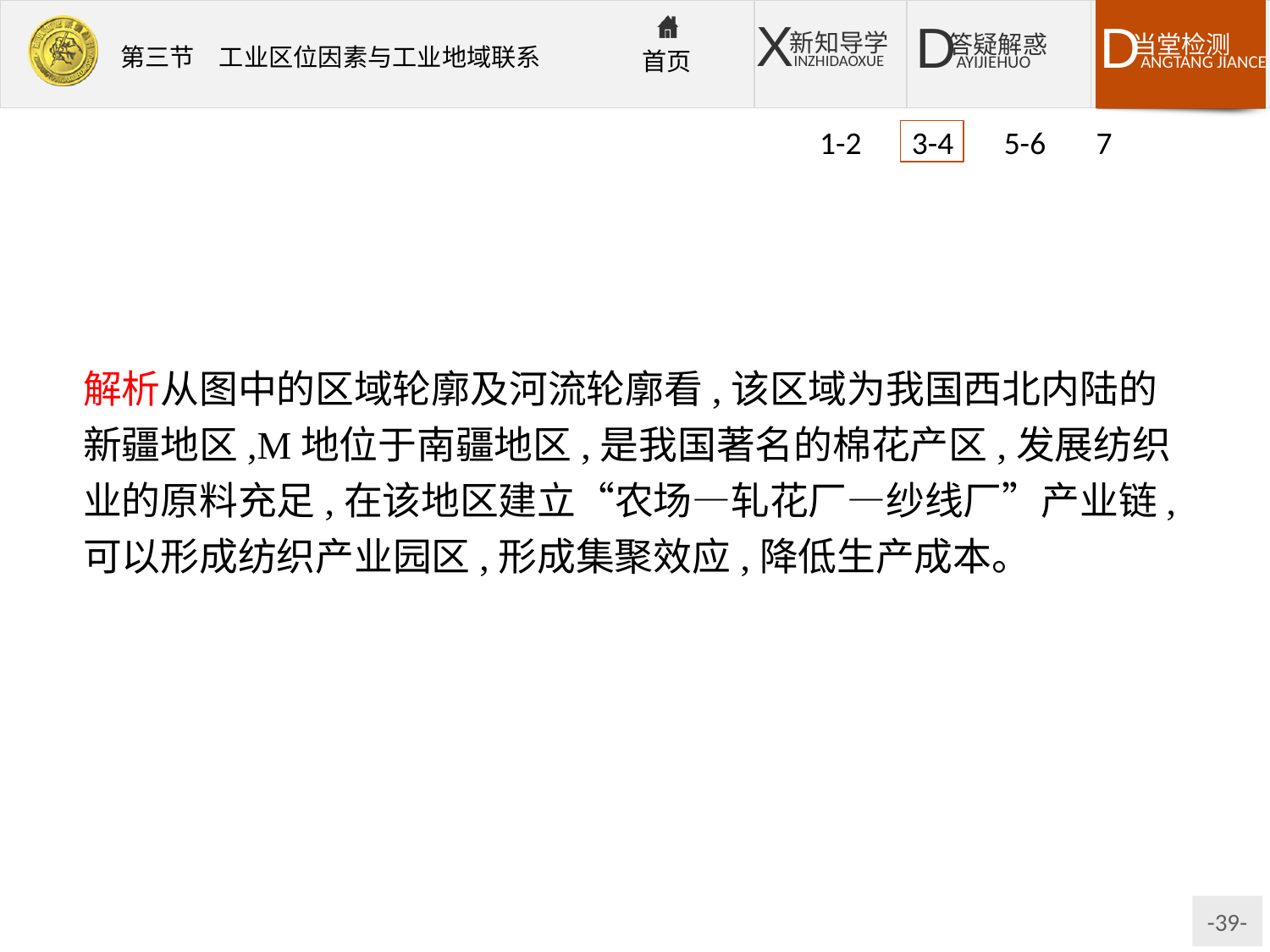

1-2       3-4       5-6       7

解析从图中的区域轮廓及河流轮廓看,该区域为我国西北内陆的新疆地区,M地位于南疆地区,是我国著名的棉花产区,发展纺织业的原料充足,在该地区建立“农场—轧花厂—纱线厂”产业链,可以形成纺织产业园区,形成集聚效应,降低生产成本。
答案3.B　4.A